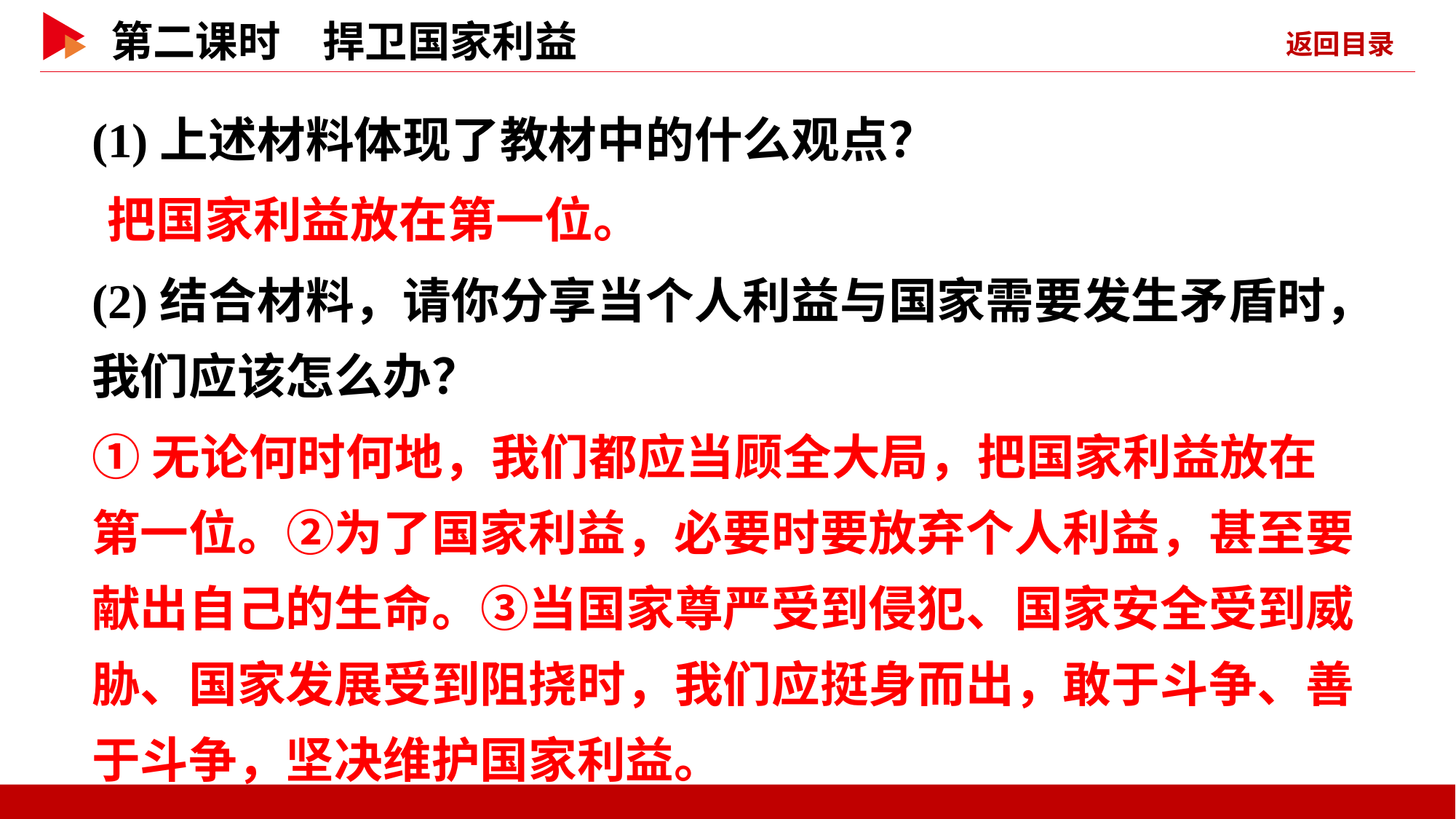

(1)上述材料体现了教材中的什么观点？
把国家利益放在第一位。
(2)结合材料，请你分享当个人利益与国家需要发生矛盾时，我们应该怎么办？
①无论何时何地，我们都应当顾全大局，把国家利益放在第一位。②为了国家利益，必要时要放弃个人利益，甚至要献出自己的生命。③当国家尊严受到侵犯、国家安全受到威胁、国家发展受到阻挠时，我们应挺身而出，敢于斗争、善于斗争，坚决维护国家利益。